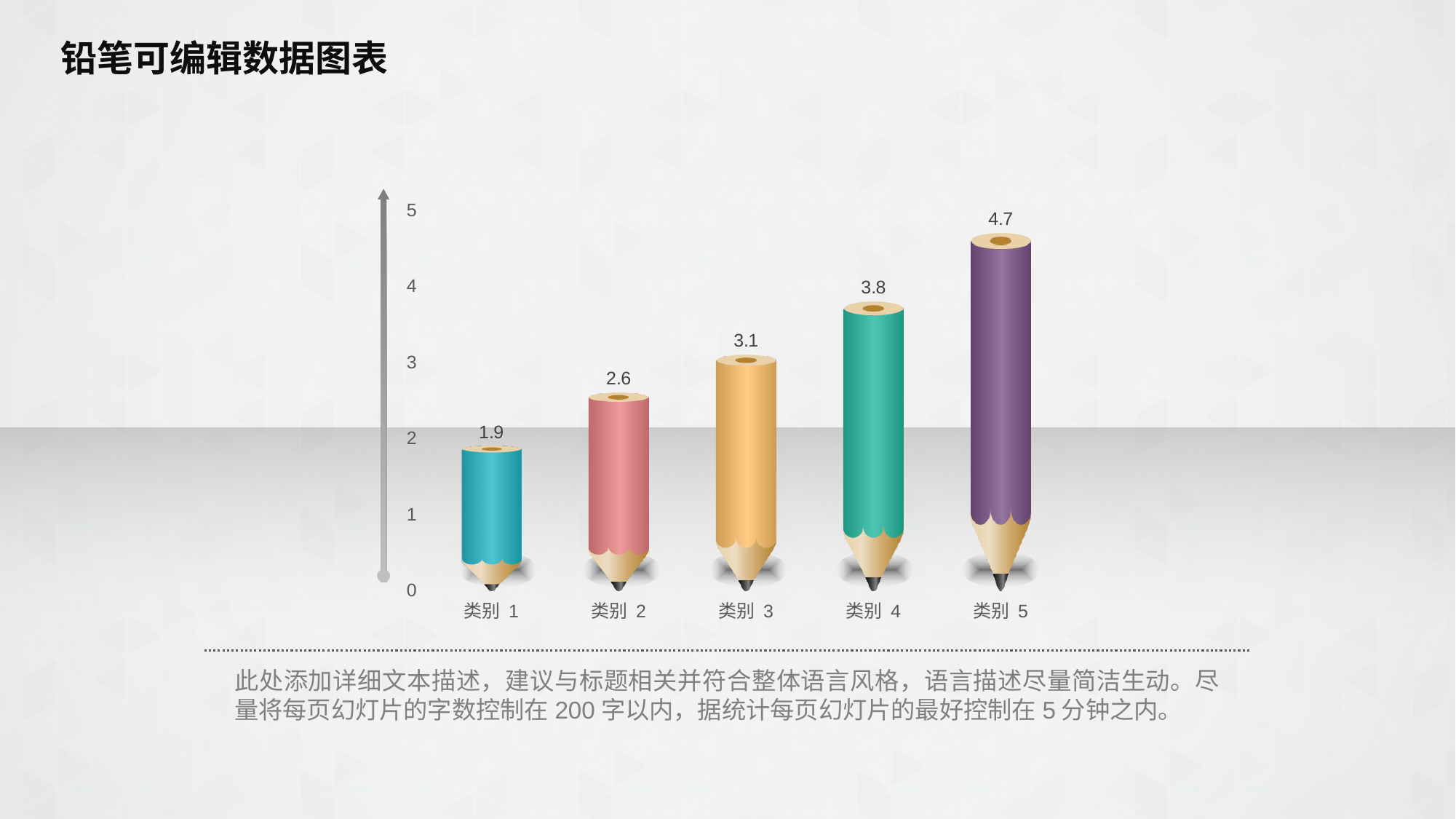

# 铅笔可编辑数据图表

### Chart

| Category | 系列 1 |
|---|---|
| 类别 1 | 1.9 |
| 类别 2 | 2.6 |
| 类别 3 | 3.1 |
| 类别 4 | 3.8 |
| 类别 5 | 4.7 |

此处添加详细文本描述，建议与标题相关并符合整体语言风格，语言描述尽量简洁生动。尽量将每页幻灯片的字数控制在200字以内，据统计每页幻灯片的最好控制在5分钟之内。